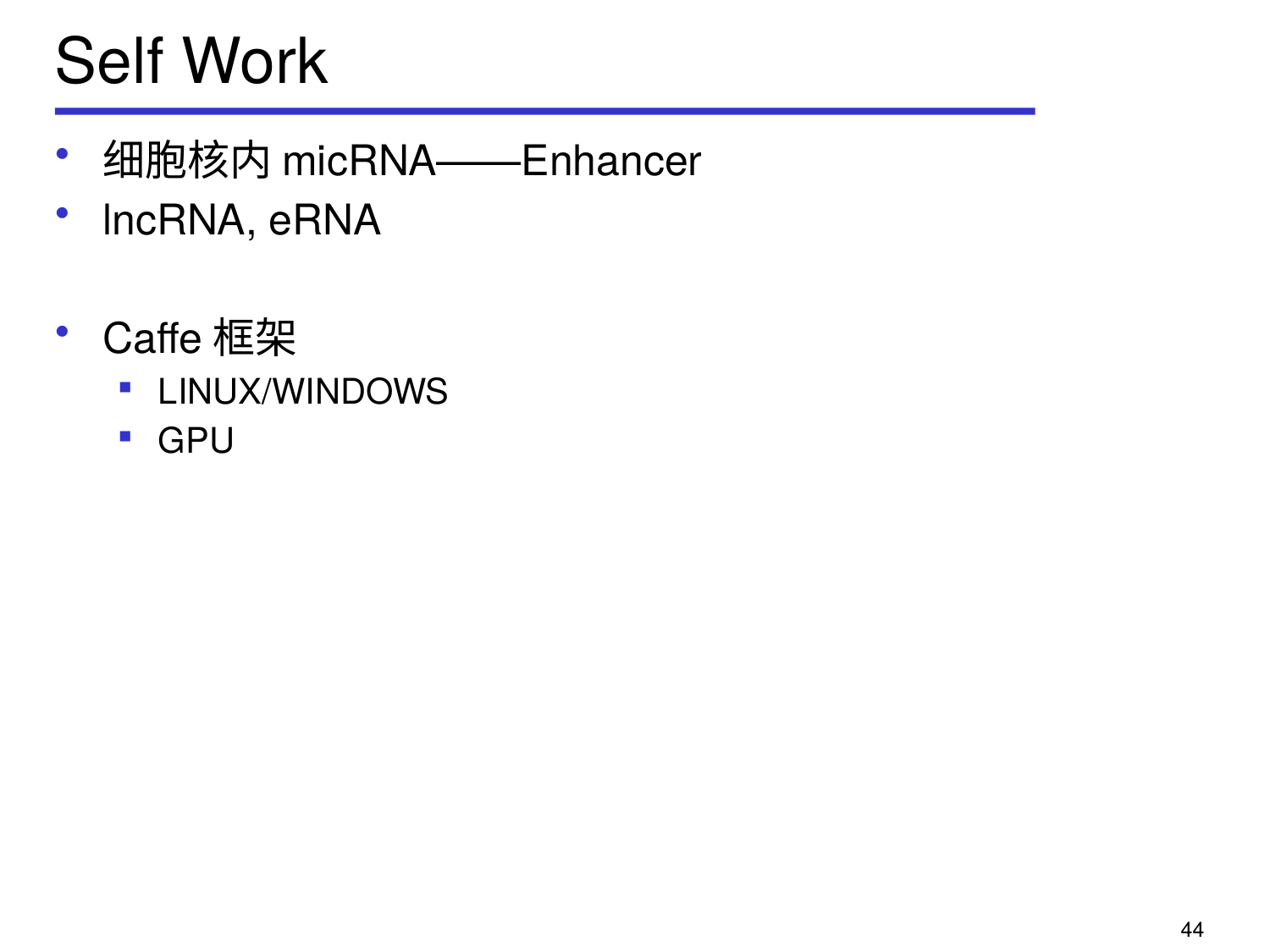

# Self Work
细胞核内micRNA——Enhancer
lncRNA, eRNA

Caffe框架
LINUX/WINDOWS
GPU
44